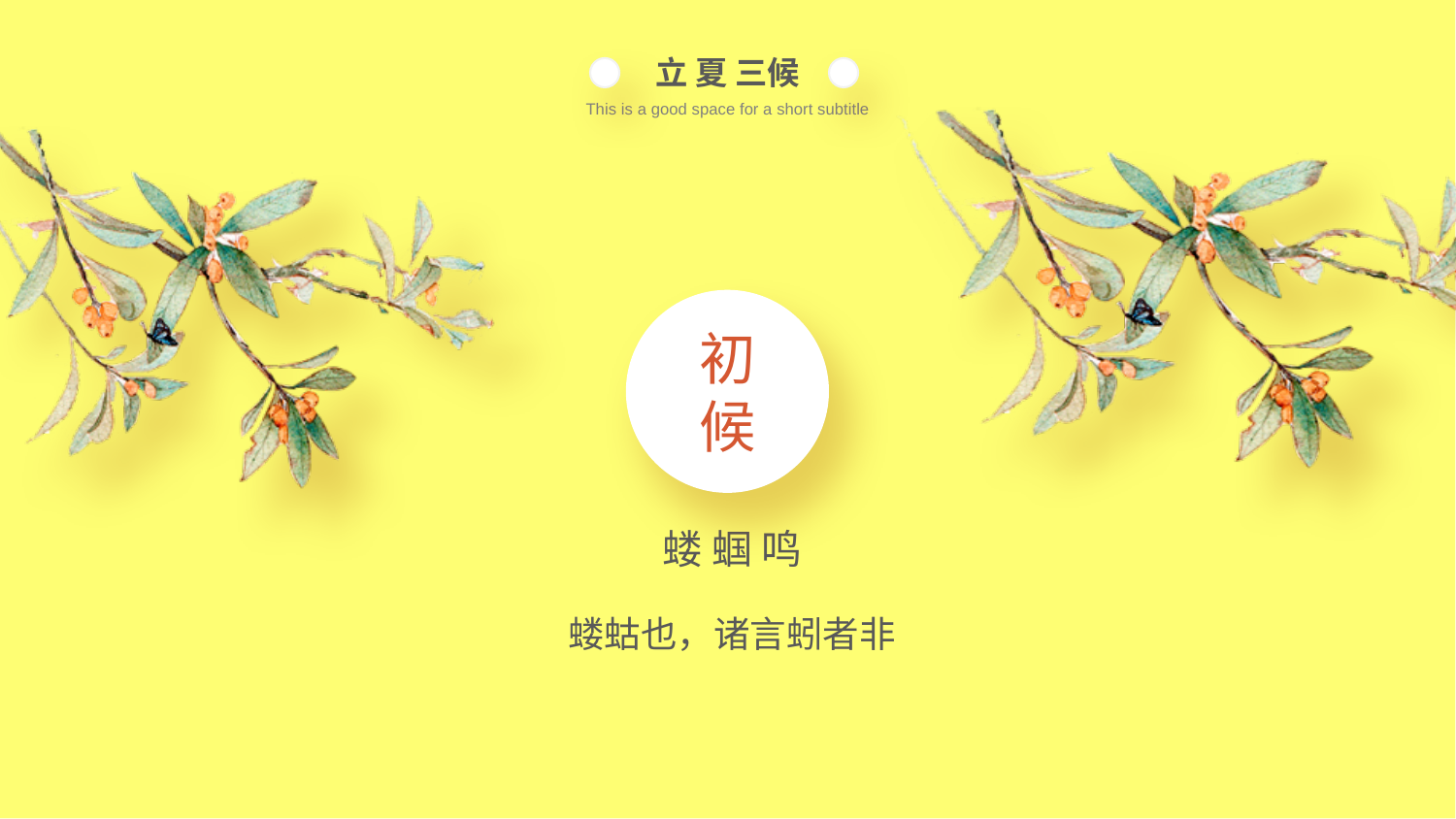

立 夏 三候

This is a good space for a short subtitle

初 候
蝼 蝈 鸣
蝼蛄也，诸言蚓者非